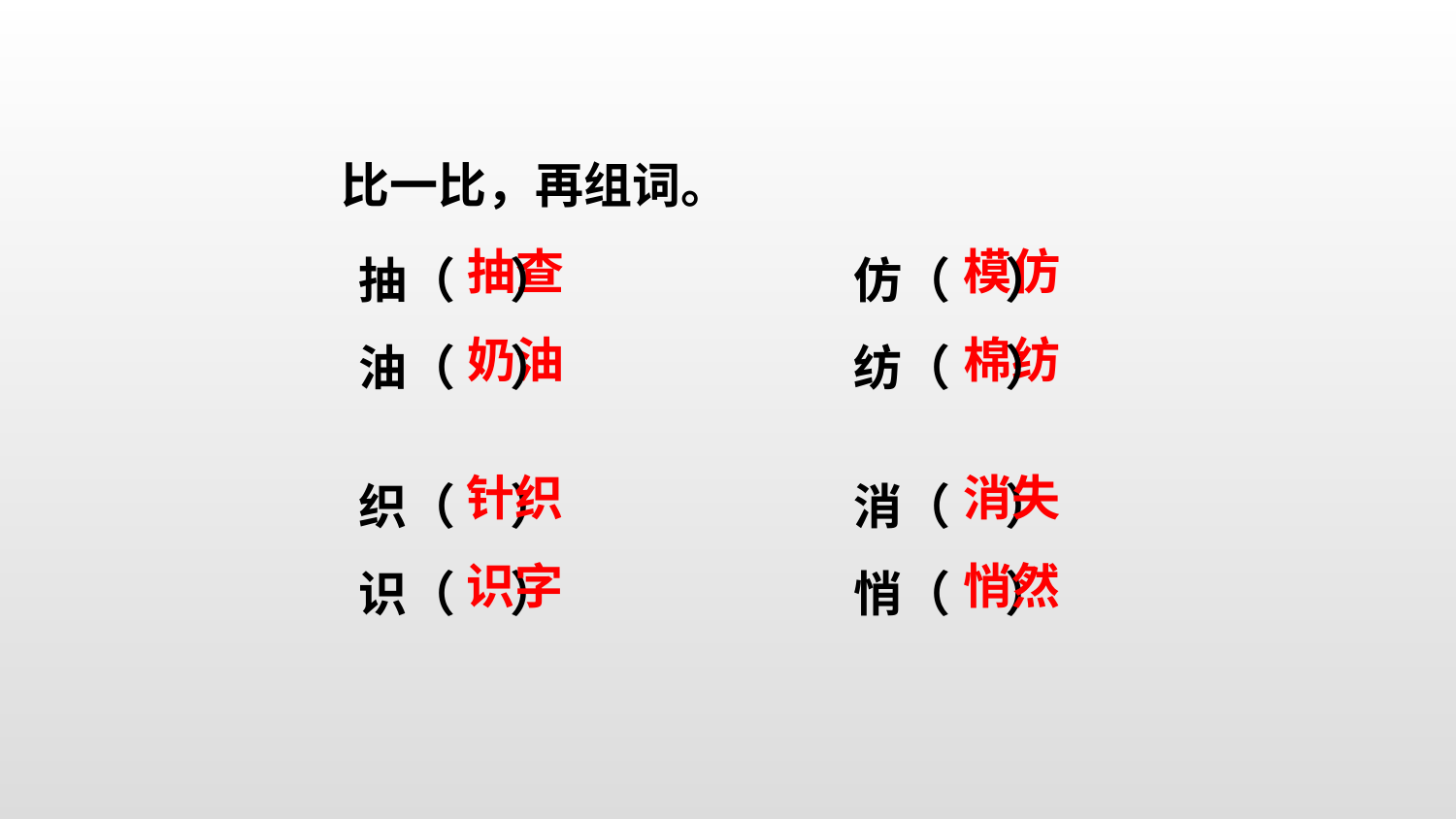

比一比，再组词。
抽（     ）
油（     ）
仿（     ）
纺（     ）
织（     ）
识（     ）
消（     ）
悄（     ）
抽查
模仿
奶油
棉纺
针织
消失
识字
悄然